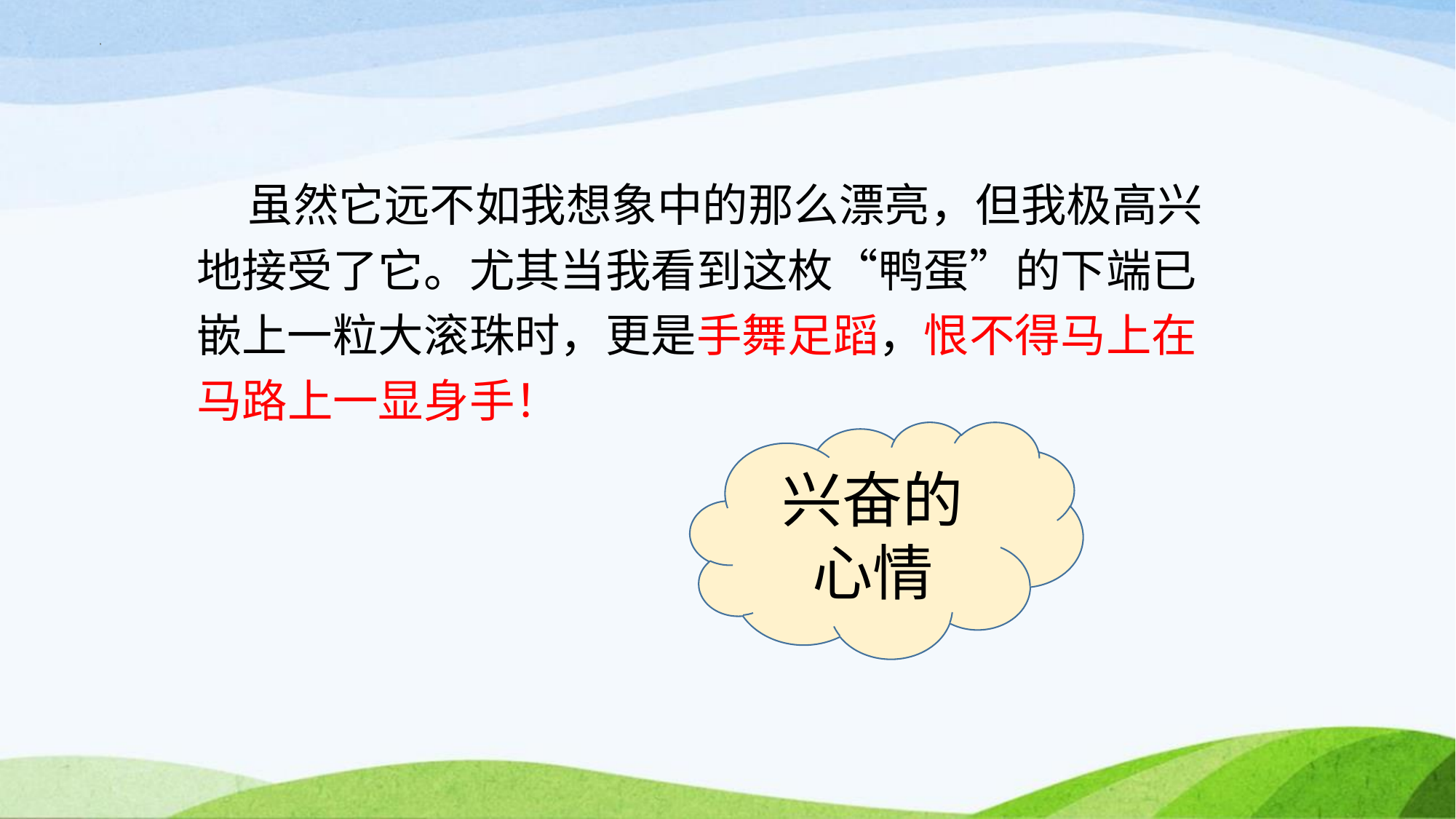

虽然它远不如我想象中的那么漂亮，但我极高兴地接受了它。尤其当我看到这枚“鸭蛋”的下端已嵌上一粒大滚珠时，更是手舞足蹈，恨不得马上在马路上一显身手！
兴奋的心情